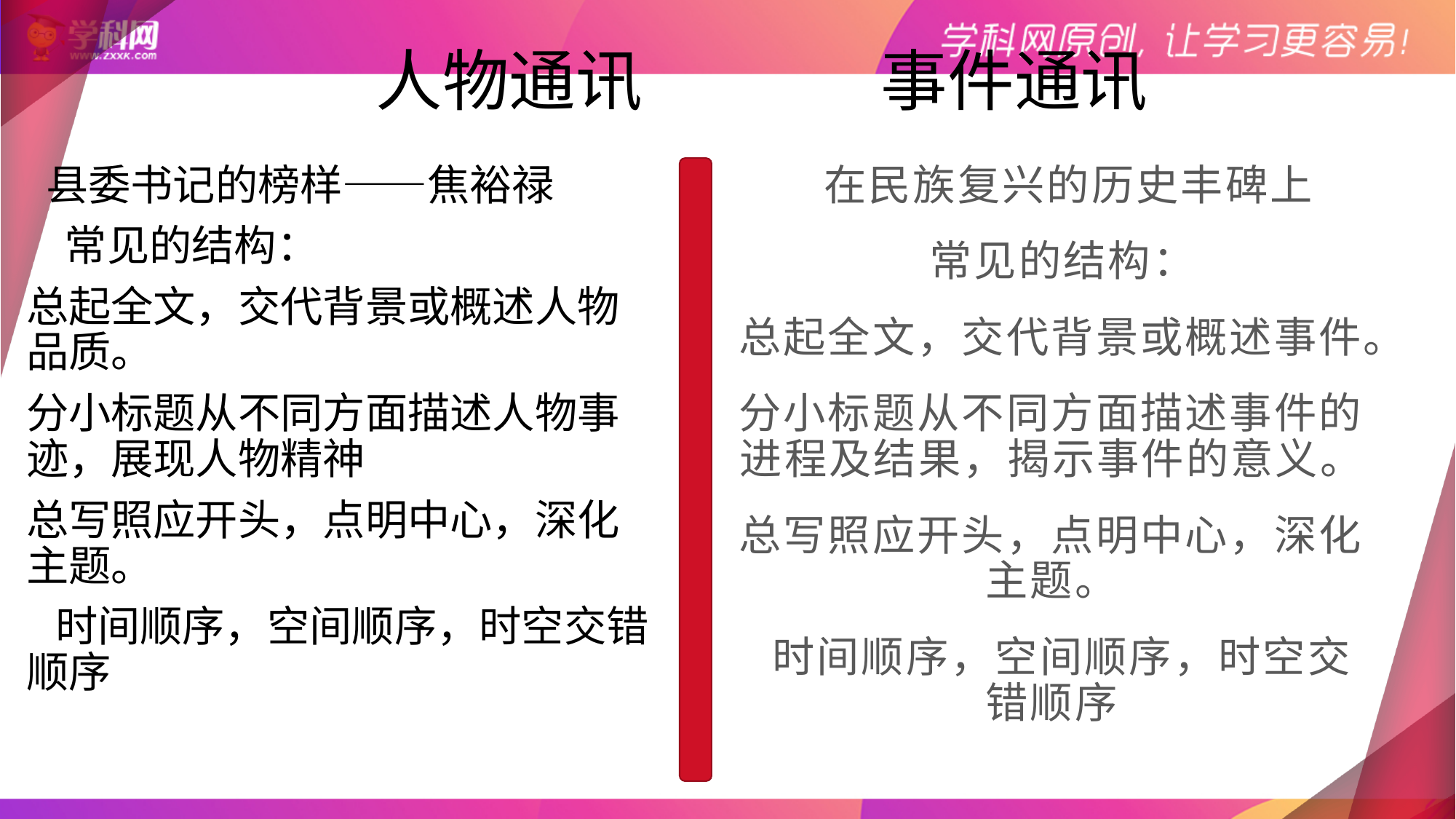

# 人物通讯                事件通讯
 县委书记的榜样——焦裕禄
   常见的结构：
总起全文，交代背景或概述人物品质。
分小标题从不同方面描述人物事迹，展现人物精神
总写照应开头，点明中心，深化主题。
  时间顺序，空间顺序，时空交错顺序

  在民族复兴的历史丰碑上
 常见的结构：
总起全文，交代背景或概述事件。
分小标题从不同方面描述事件的进程及结果，揭示事件的意义。
总写照应开头，点明中心，深化主题。
 时间顺序，空间顺序，时空交错顺序